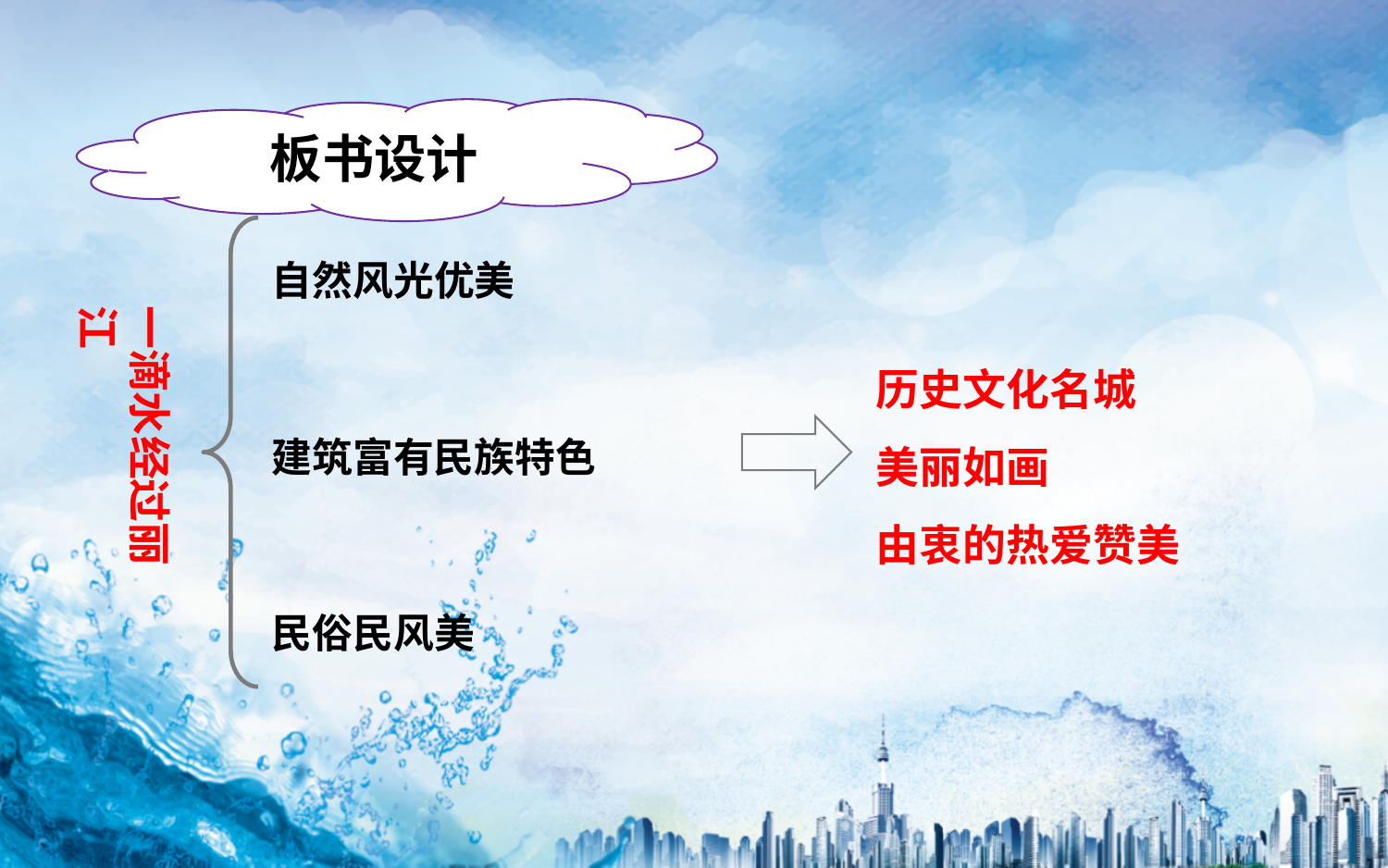

板书设计

自然风光优美
一滴水经过丽江
历史文化名城
美丽如画
由衷的热爱赞美

建筑富有民族特色
民俗民风美